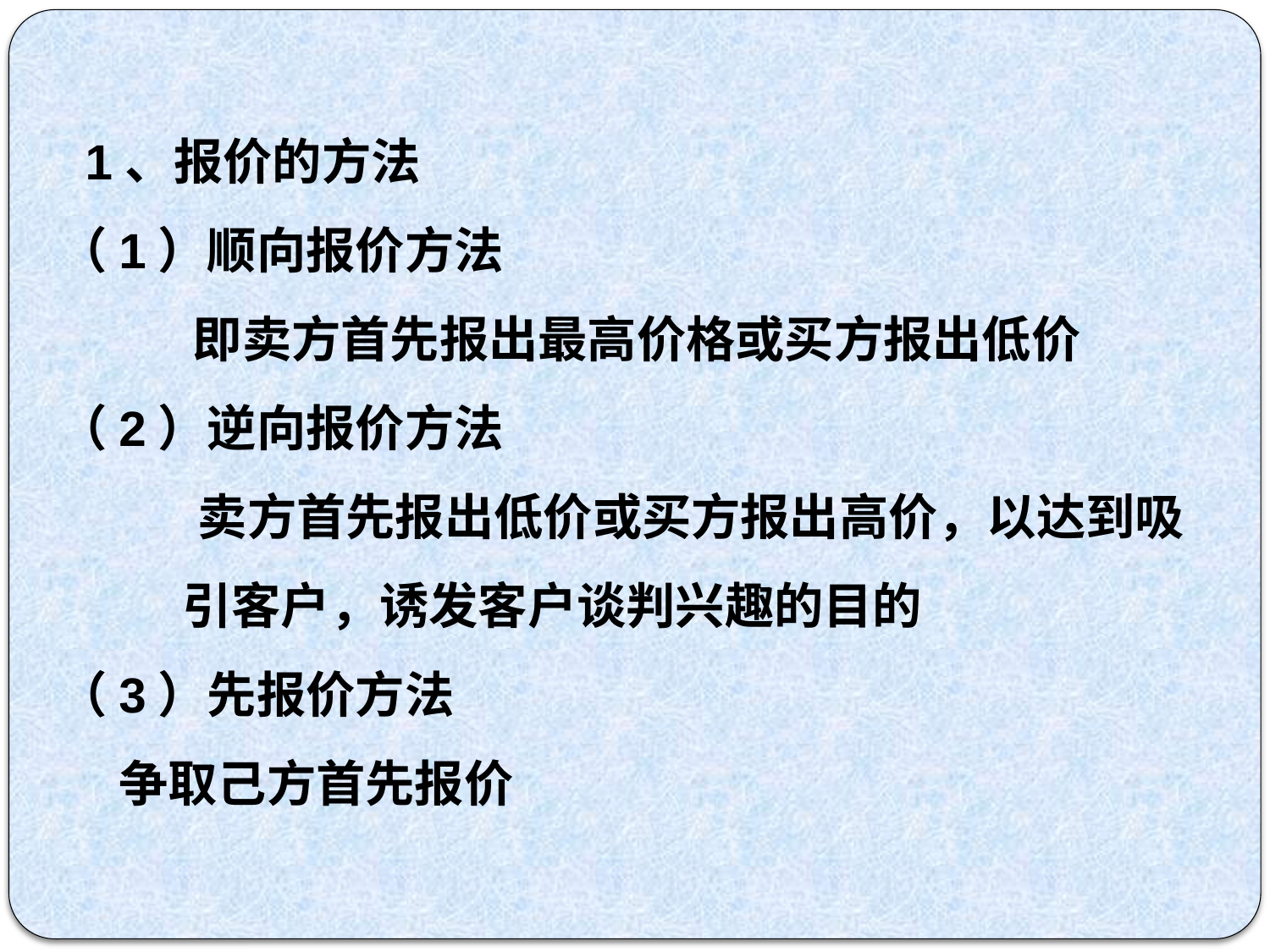

1、报价的方法
（1）顺向报价方法
           即卖方首先报出最高价格或买方报出低价
（2）逆向报价方法
      卖方首先报出低价或买方报出高价，以达到吸引客户，诱发客户谈判兴趣的目的
（3）先报价方法
争取己方首先报价